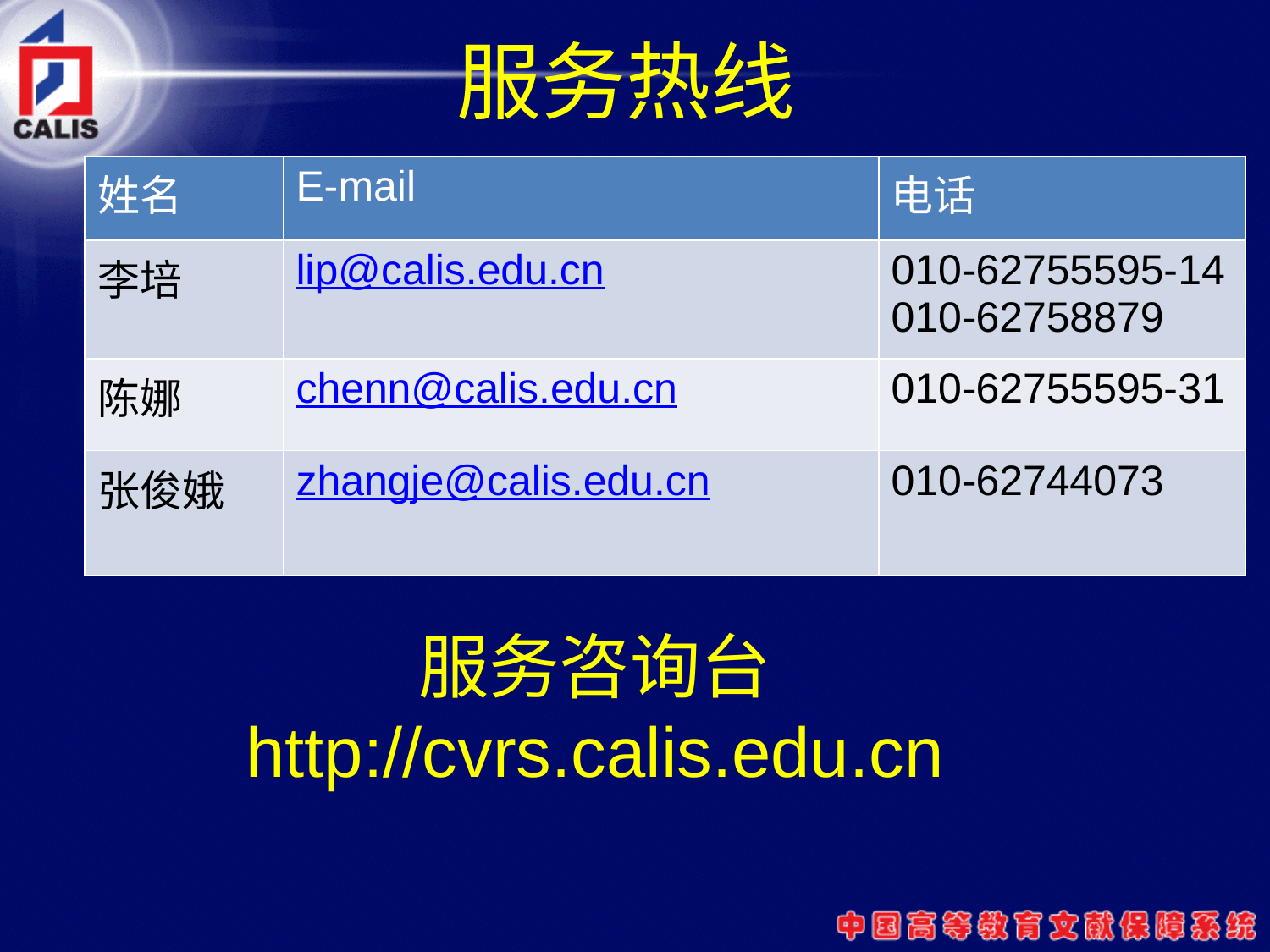

# 服务热线
| 姓名 | E-mail | 电话 |
| --- | --- | --- |
| 李培 | lip@calis.edu.cn | 010-62755595-14 010-62758879 |
| 陈娜 | chenn@calis.edu.cn | 010-62755595-31 |
| 张俊娥 | zhangje@calis.edu.cn | 010-62744073 |
服务咨询台
http://cvrs.calis.edu.cn